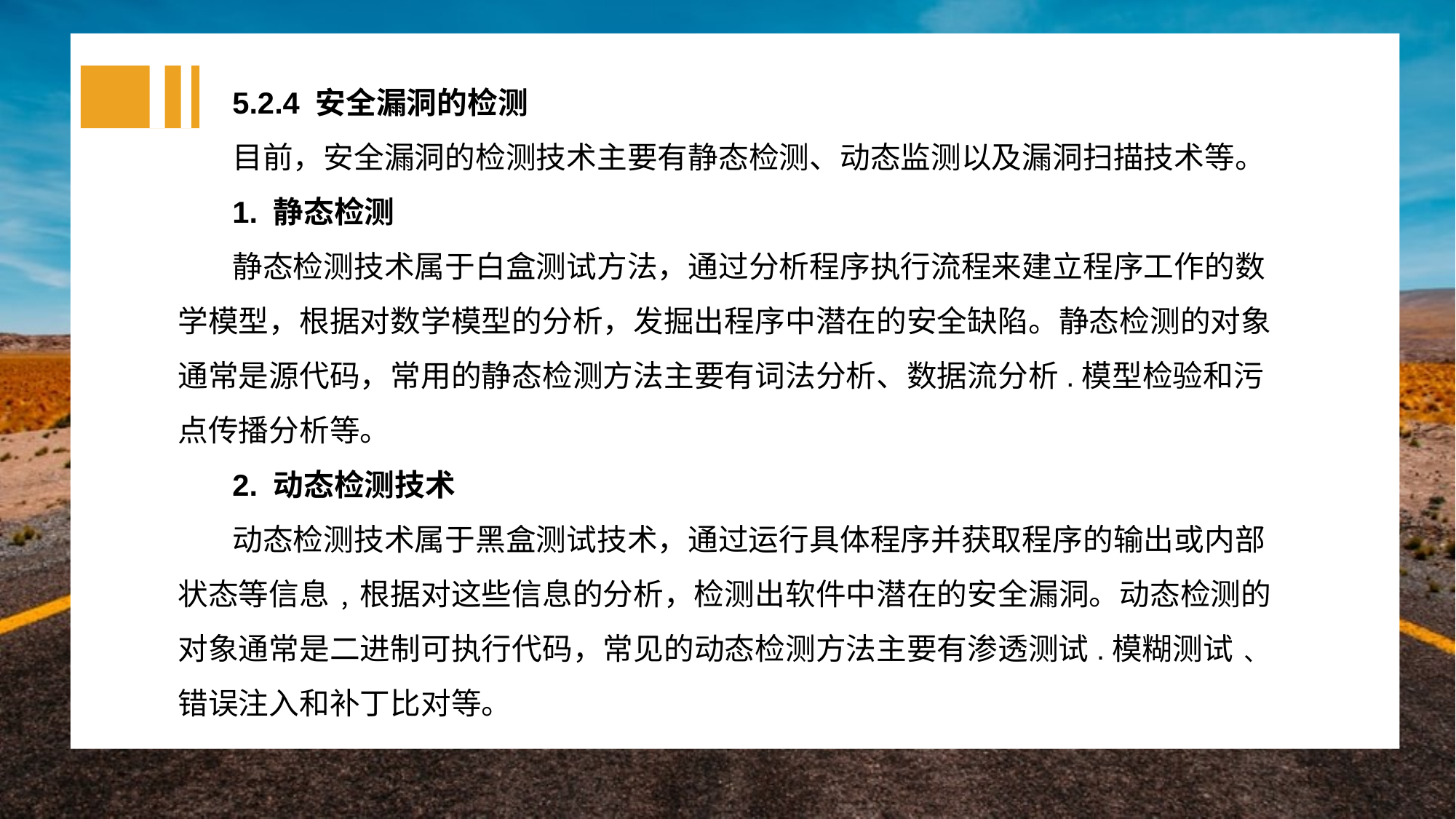

5.2.4 安全漏洞的检测
目前，安全漏洞的检测技术主要有静态检测、动态监测以及漏洞扫描技术等。
1. 静态检测
静态检测技术属于白盒测试方法，通过分析程序执行流程来建立程序工作的数学模型，根据对数学模型的分析，发掘出程序中潜在的安全缺陷。静态检测的对象通常是源代码，常用的静态检测方法主要有词法分析、数据流分析.模型检验和污点传播分析等。
2. 动态检测技术
动态检测技术属于黑盒测试技术，通过运行具体程序并获取程序的输出或内部状态等信息﹐根据对这些信息的分析，检测出软件中潜在的安全漏洞。动态检测的对象通常是二进制可执行代码，常见的动态检测方法主要有渗透测试.模糊测试﹑错误注入和补丁比对等。